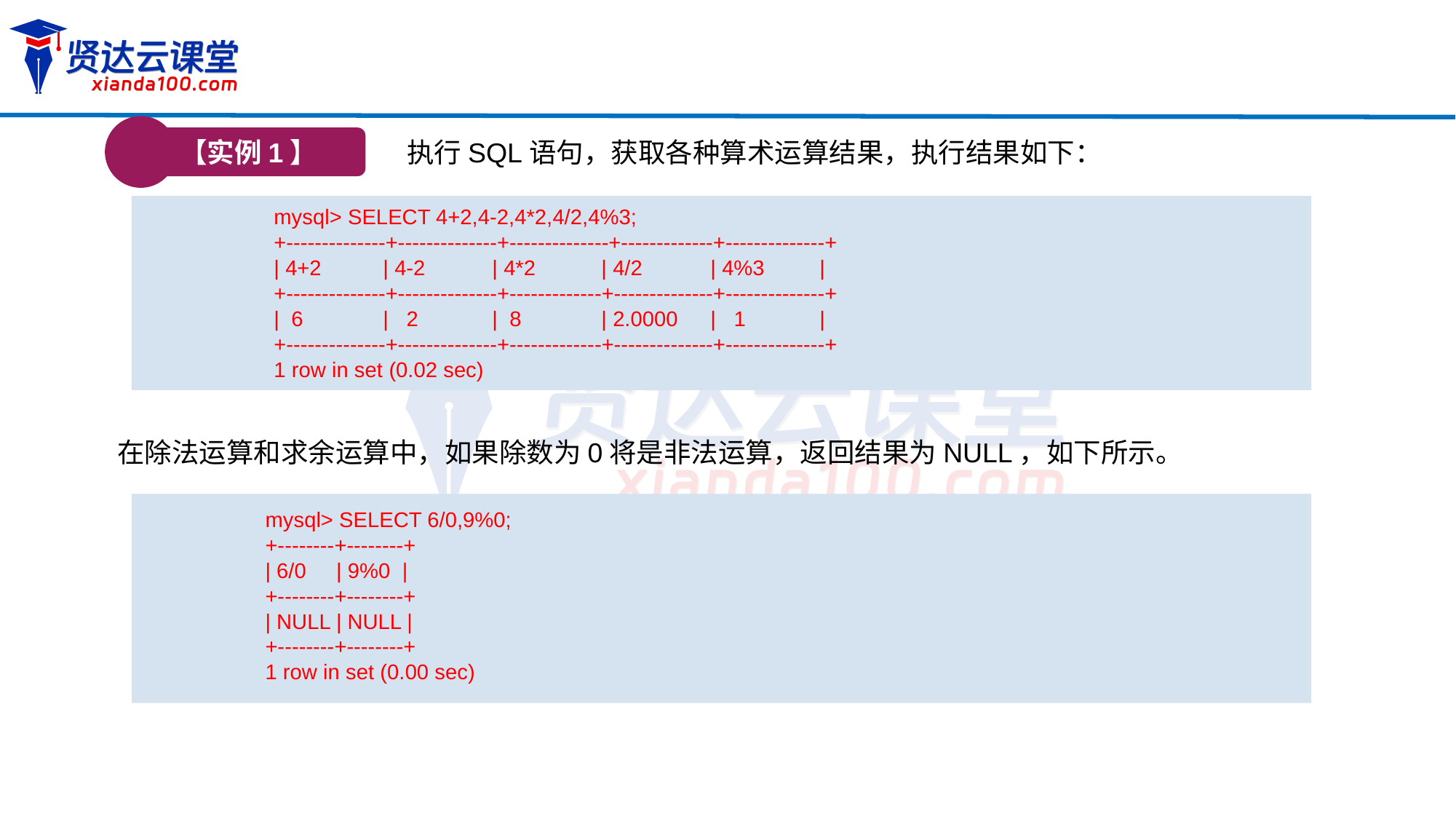

【实例1】
执行SQL语句，获取各种算术运算结果，执行结果如下：

mysql> SELECT 4+2,4-2,4*2,4/2,4%3;
+--------------+--------------+--------------+-------------+--------------+
| 4+2	| 4-2	| 4*2	| 4/2   	| 4%3 	|
+--------------+--------------+-------------+--------------+--------------+
|  6 	|   2	|  8	| 2.0000	|   1 	|
+--------------+--------------+-------------+--------------+--------------+
1 row in set (0.02 sec)
在除法运算和求余运算中，如果除数为0将是非法运算，返回结果为NULL，如下所示。

mysql> SELECT 6/0,9%0;
+--------+--------+
| 6/0     | 9%0  |
+--------+--------+
| NULL | NULL |
+--------+--------+
1 row in set (0.00 sec)